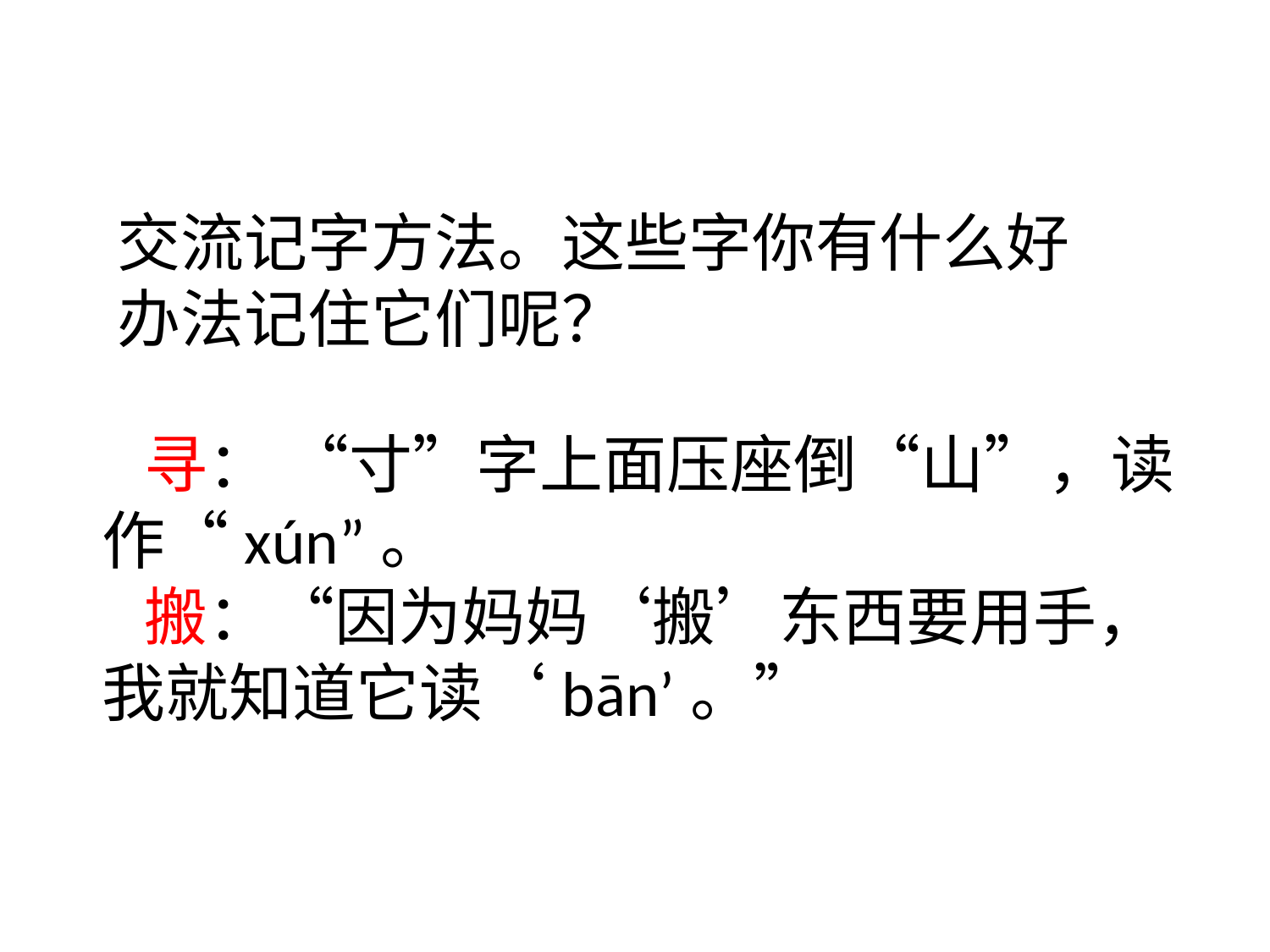

交流记字方法。这些字你有什么好办法记住它们呢？
寻： “寸”字上面压座倒“山”，读作“xún”。
搬：“因为妈妈‘搬’东西要用手，我就知道它读‘bān’。”